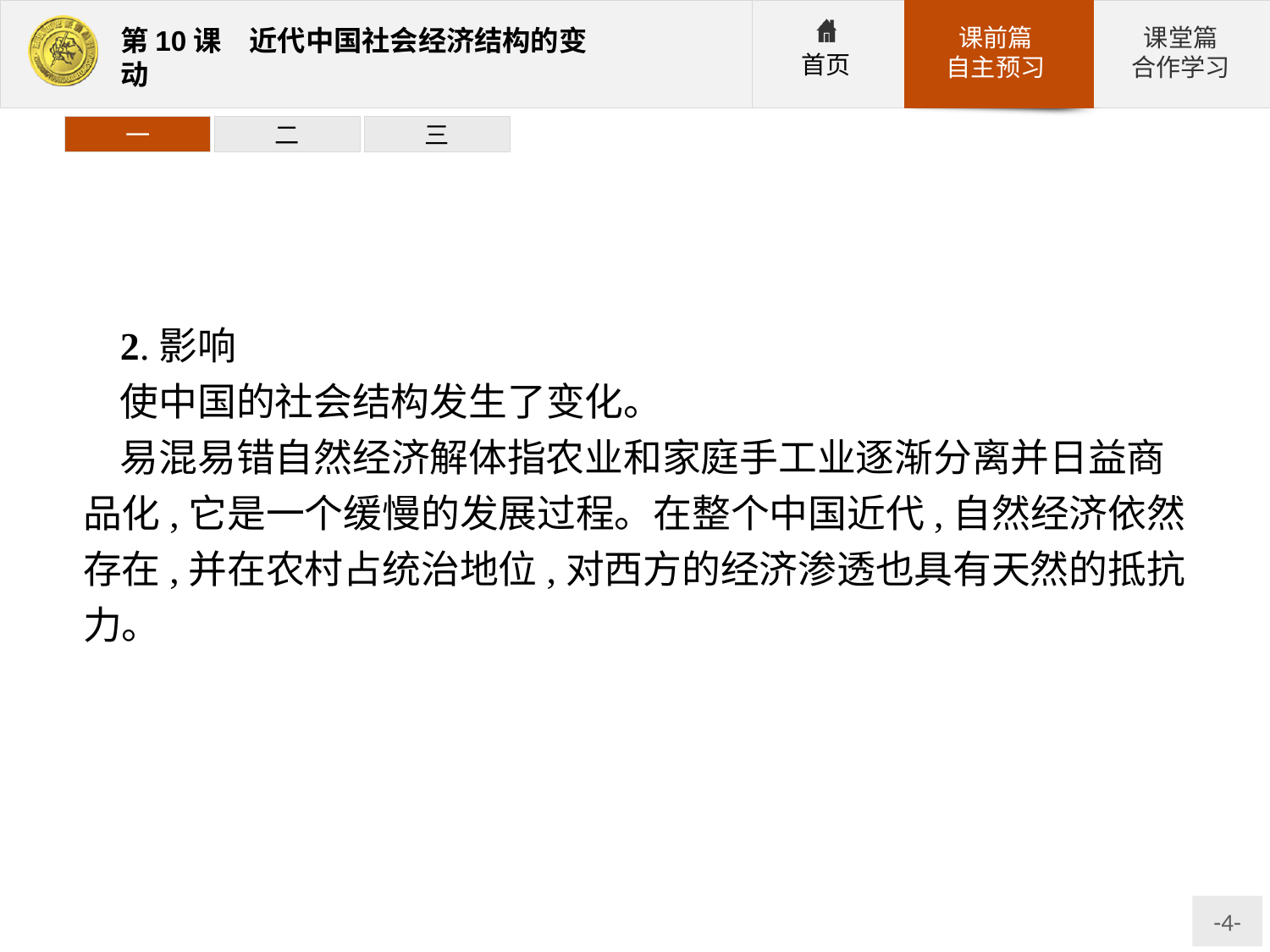

一
二
三
2.影响
使中国的社会结构发生了变化。
易混易错自然经济解体指农业和家庭手工业逐渐分离并日益商品化,它是一个缓慢的发展过程。在整个中国近代,自然经济依然存在,并在农村占统治地位,对西方的经济渗透也具有天然的抵抗力。